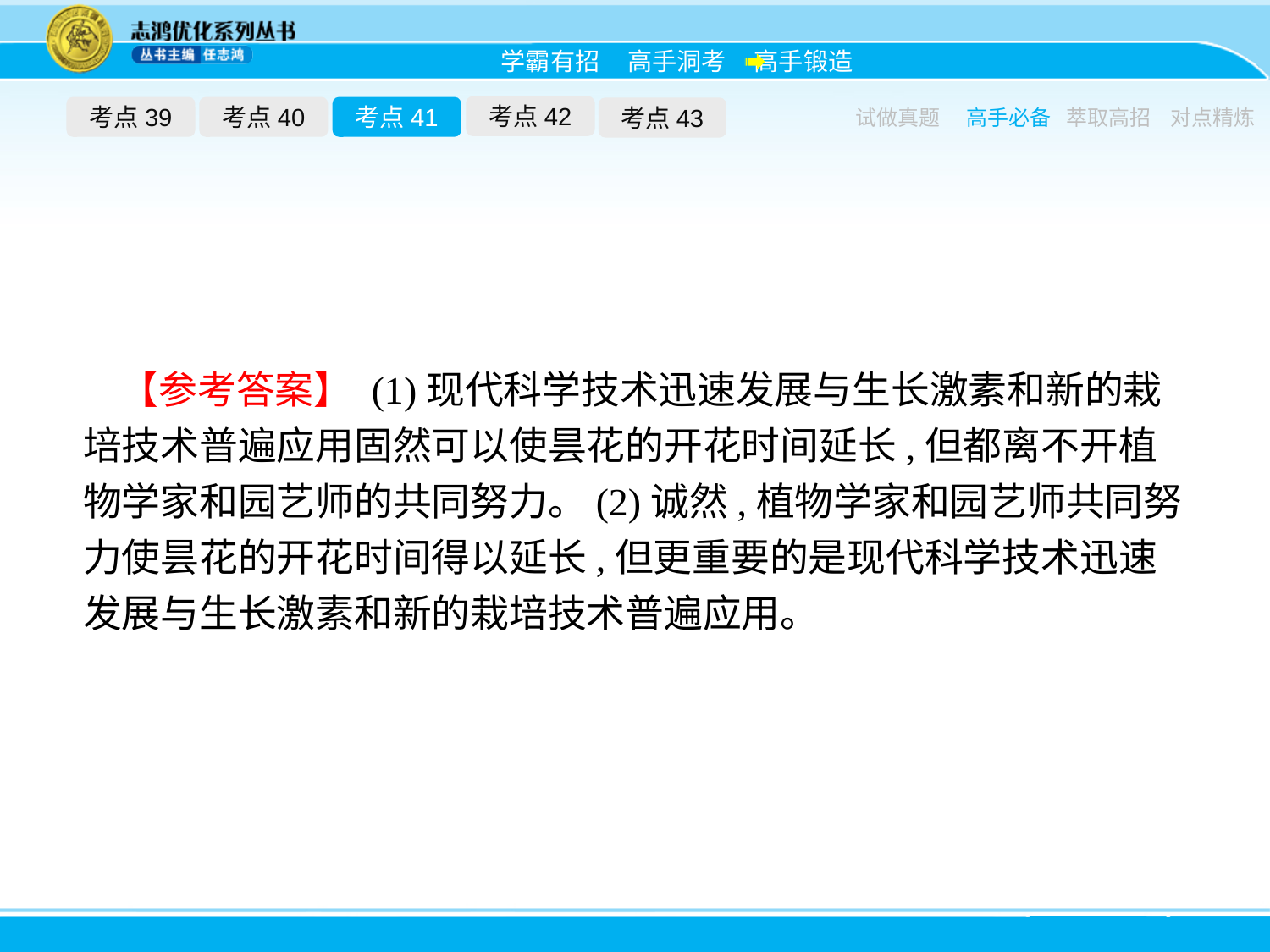

考点42
考点39
考点40
考点41
考点43
试做真题
高手必备
萃取高招
对点精炼
【参考答案】 (1)现代科学技术迅速发展与生长激素和新的栽培技术普遍应用固然可以使昙花的开花时间延长,但都离不开植物学家和园艺师的共同努力。(2)诚然,植物学家和园艺师共同努力使昙花的开花时间得以延长,但更重要的是现代科学技术迅速发展与生长激素和新的栽培技术普遍应用。